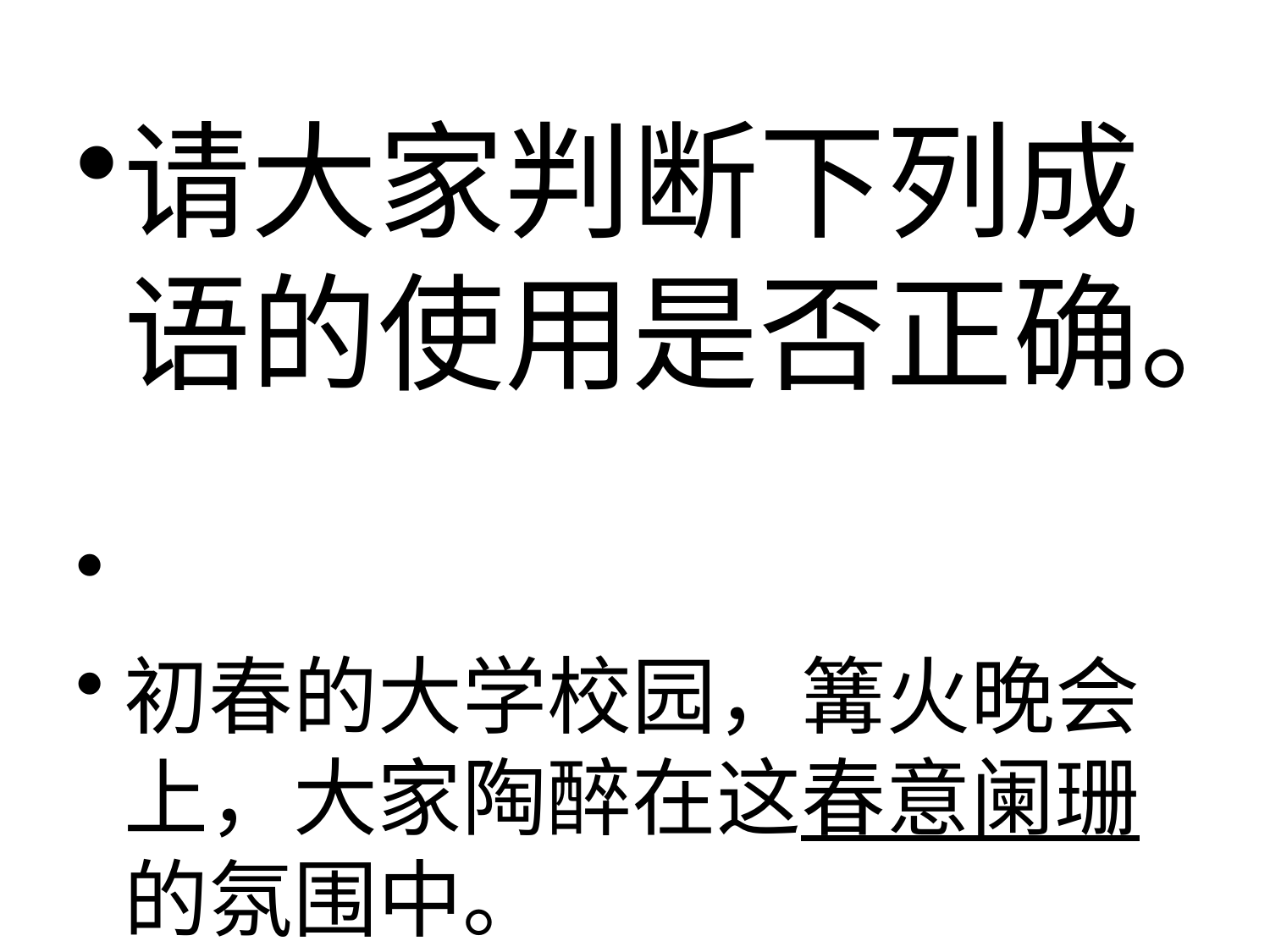

请大家判断下列成语的使用是否正确。

初春的大学校园，篝火晚会上，大家陶醉在这春意阑珊的氛围中。